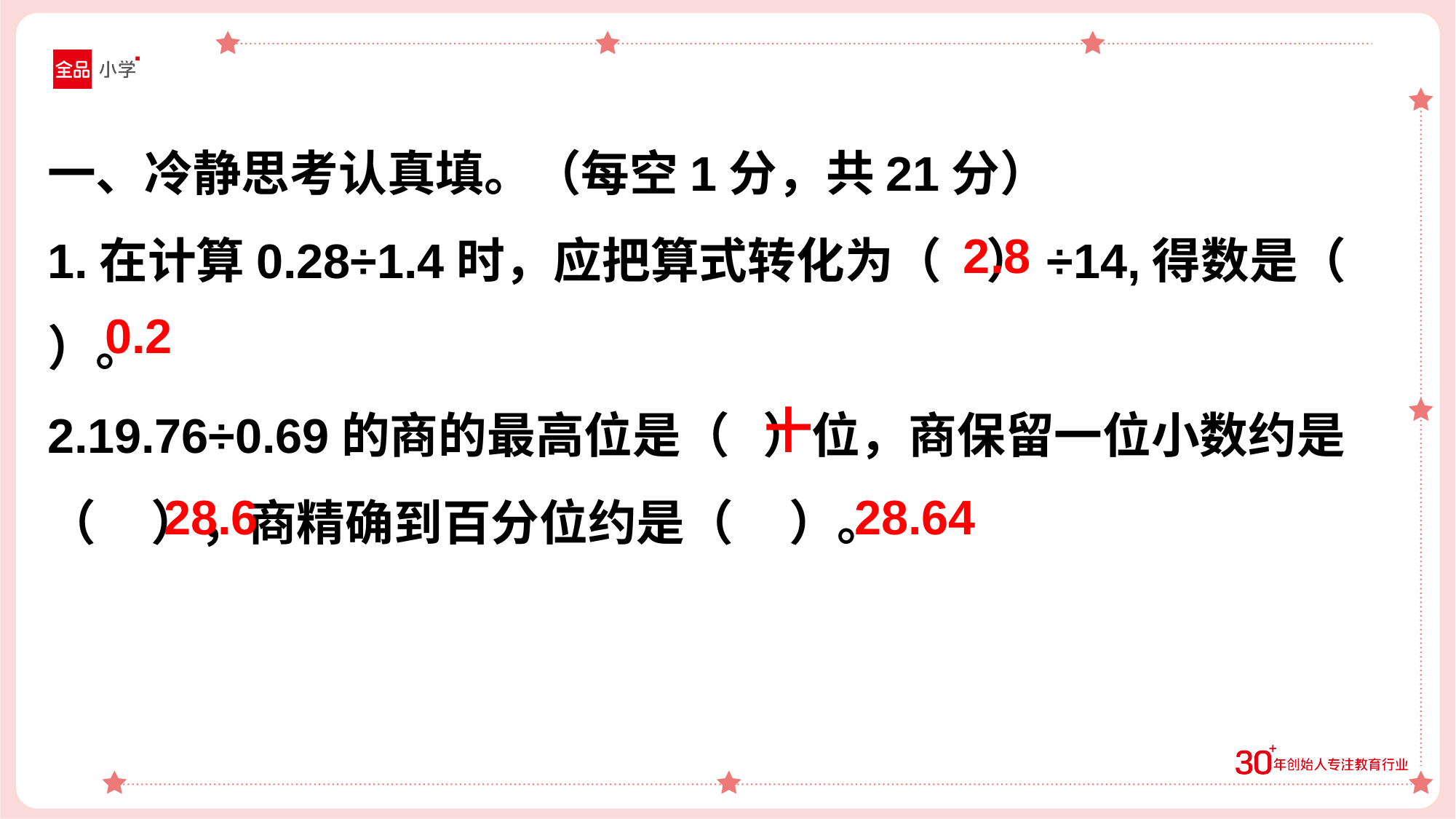

一、冷静思考认真填。（每空1分，共21分）
1.在计算0.28÷1.4时，应把算式转化为（    ）÷14,得数是（    ）。
2.19.76÷0.69的商的最高位是（   ）位，商保留一位小数约是（     ），商精确到百分位约是（     ）。
2.8
0.2
十
28.6
28.64